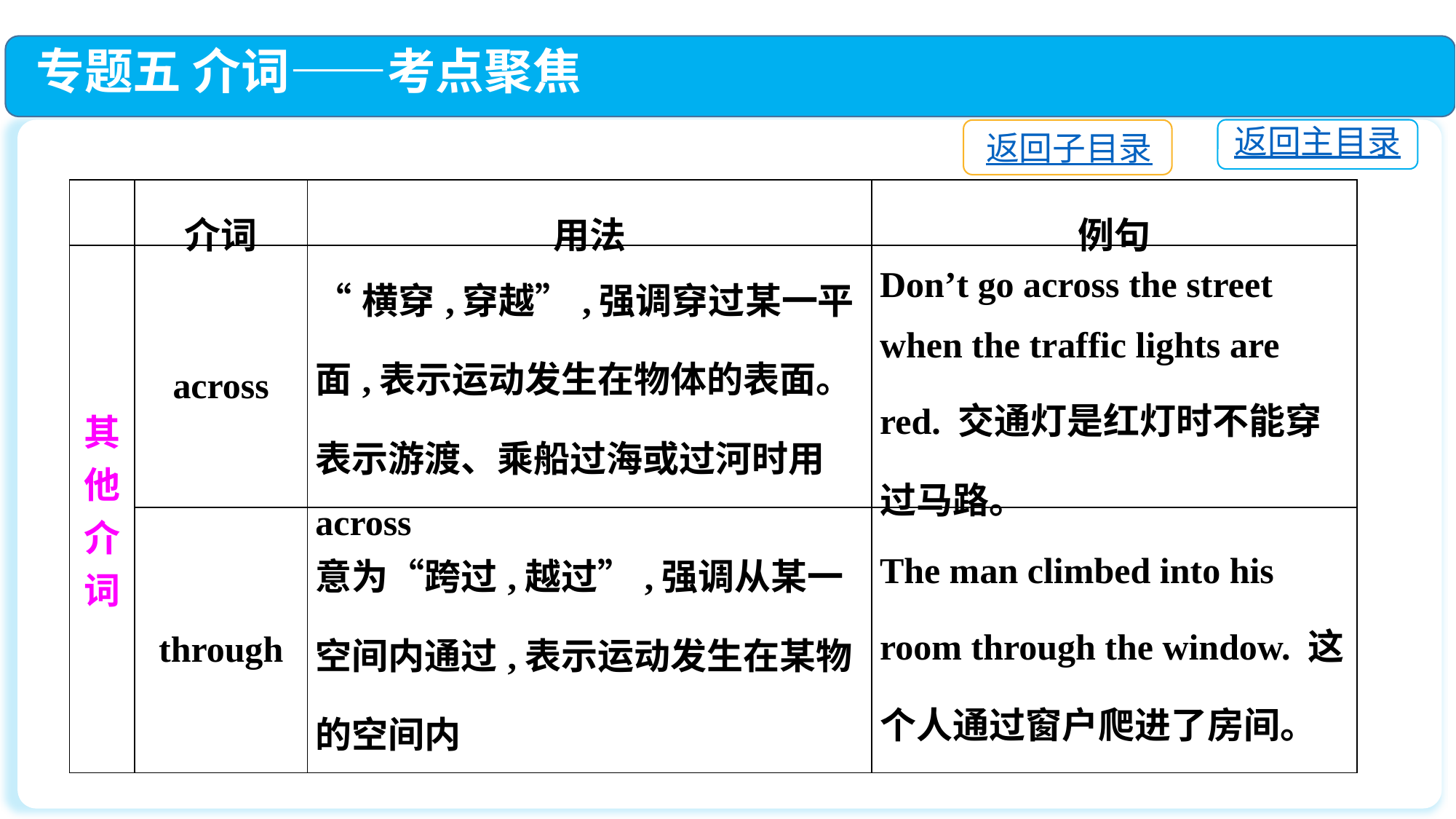

专题五 介词——考点聚焦

返回主目录

返回子目录
|  | 介词 | 用法 | 例句 |
| --- | --- | --- | --- |
| 其 他 介 词 | across | “横穿,穿越”,强调穿过某一平面,表示运动发生在物体的表面。表示游渡、乘船过海或过河时用across | Don’t go across the street when the traffic lights are red. 交通灯是红灯时不能穿过马路。 |
|  | through | 意为“跨过,越过”,强调从某一空间内通过,表示运动发生在某物的空间内 | The man climbed into his room through the window. 这个人通过窗户爬进了房间。 |